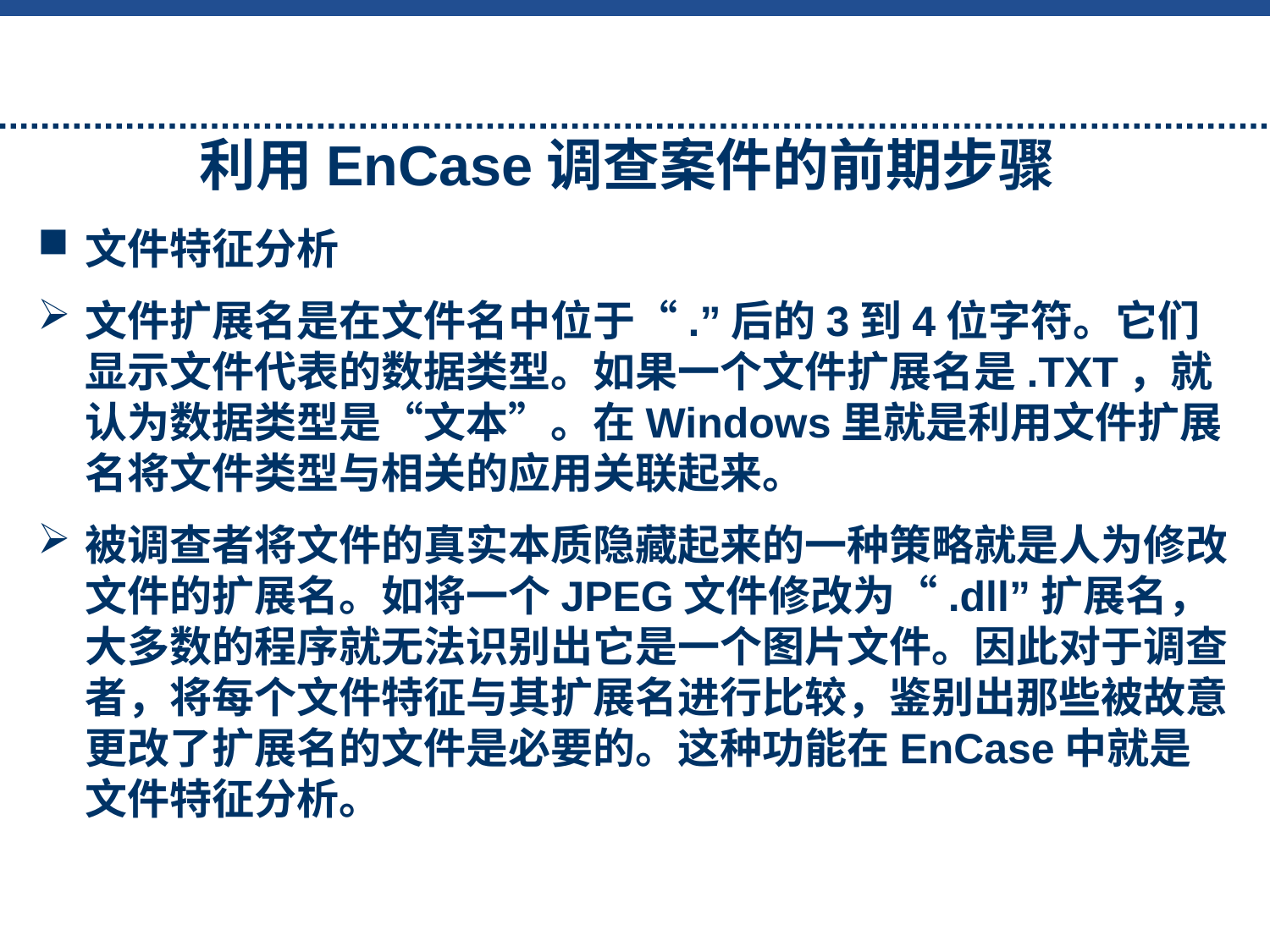

利用EnCase调查案件的前期步骤
文件特征分析
文件扩展名是在文件名中位于“.”后的3到4位字符。它们显示文件代表的数据类型。如果一个文件扩展名是.TXT，就认为数据类型是“文本”。在Windows里就是利用文件扩展名将文件类型与相关的应用关联起来。
被调查者将文件的真实本质隐藏起来的一种策略就是人为修改文件的扩展名。如将一个JPEG文件修改为“.dll”扩展名，大多数的程序就无法识别出它是一个图片文件。因此对于调查者，将每个文件特征与其扩展名进行比较，鉴别出那些被故意更改了扩展名的文件是必要的。这种功能在EnCase中就是文件特征分析。